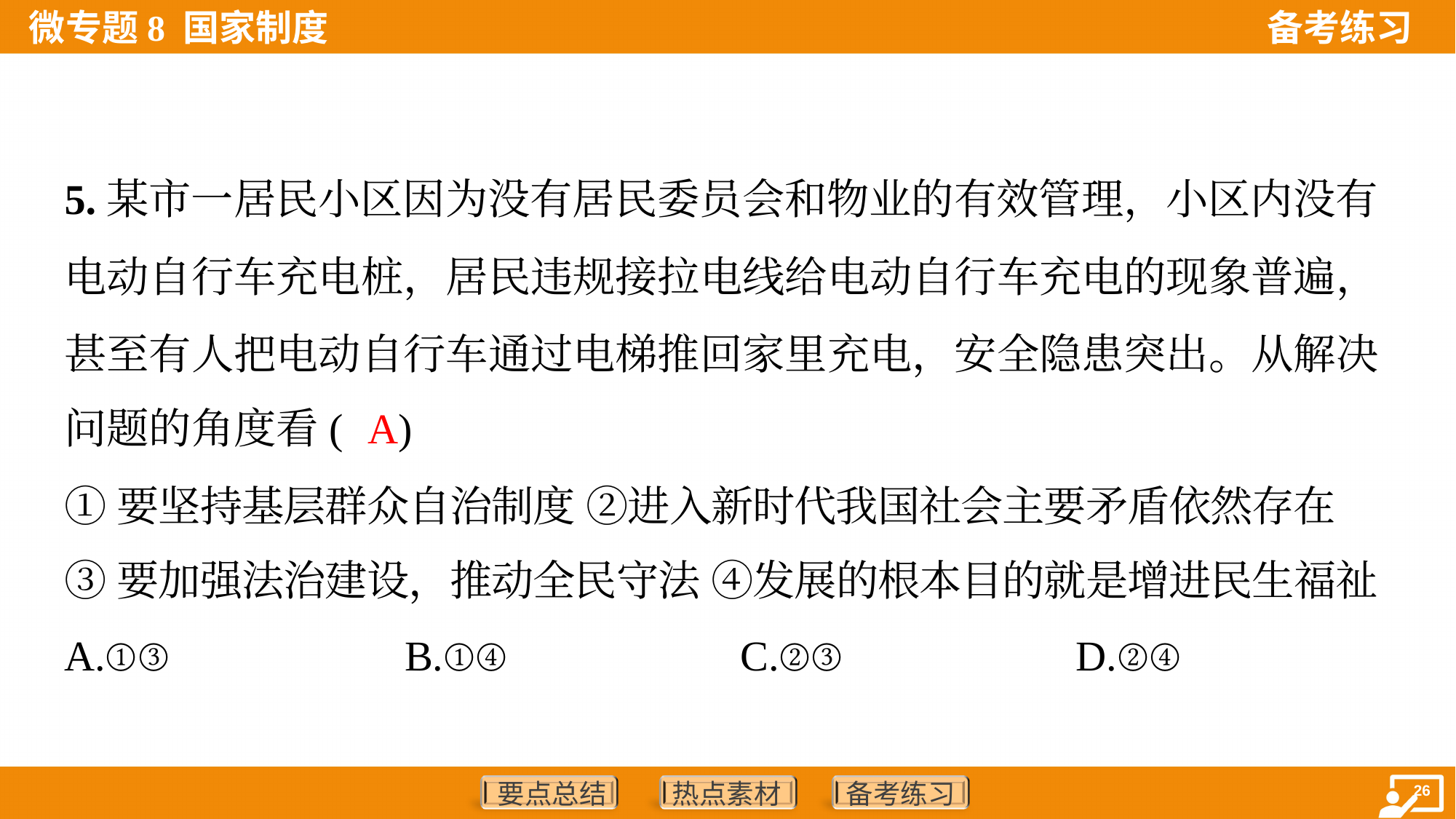

5.某市一居民小区因为没有居民委员会和物业的有效管理，小区内没有
电动自行车充电桩，居民违规接拉电线给电动自行车充电的现象普遍，
甚至有人把电动自行车通过电梯推回家里充电，安全隐患突出。从解决
问题的角度看(     )
A
①要坚持基层群众自治制度 ②进入新时代我国社会主要矛盾依然存在
③要加强法治建设，推动全民守法 ④发展的根本目的就是增进民生福祉
A.①③	B.①④	C.②③	D.②④